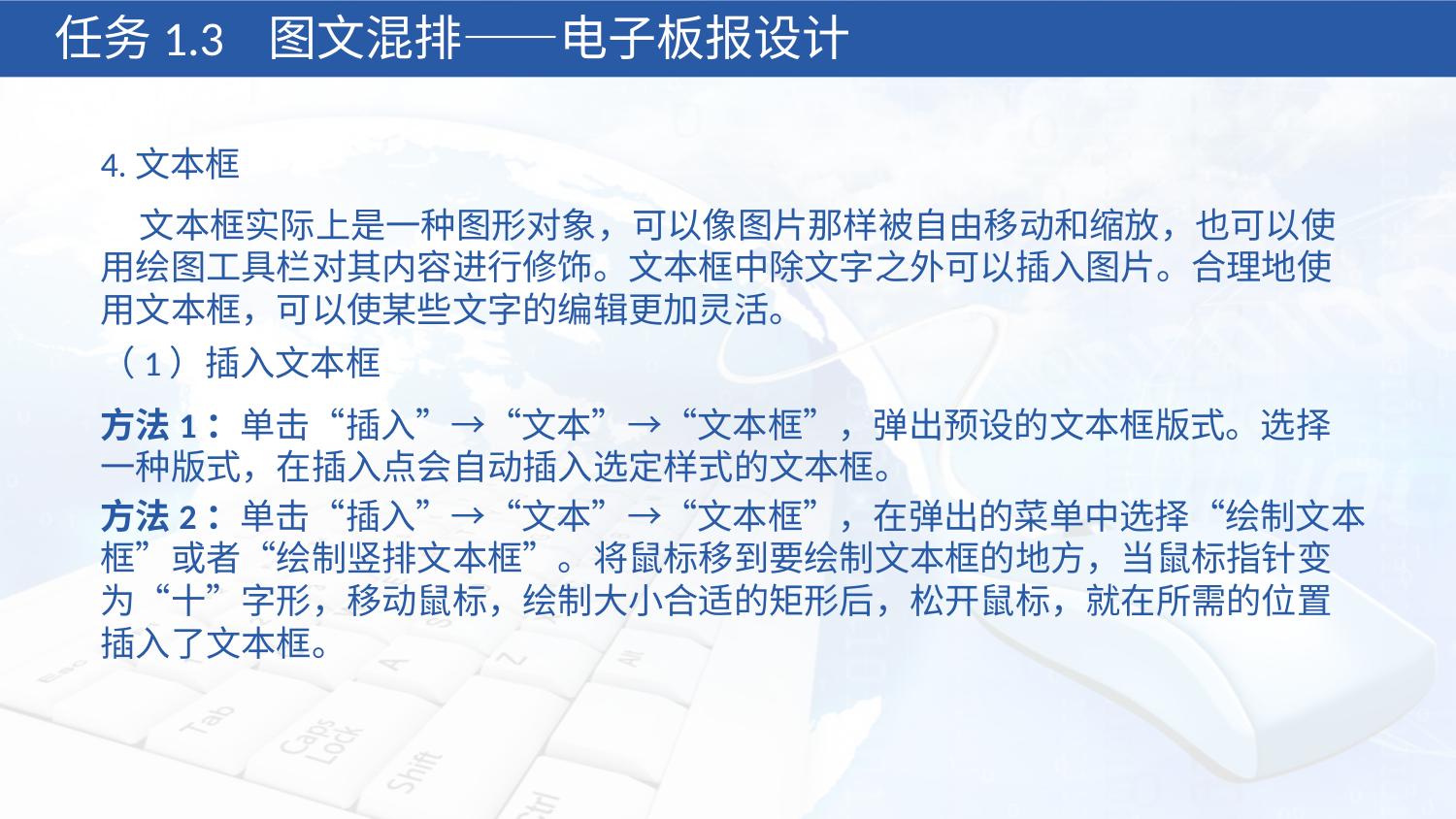

任务1.3   图文混排——电子板报设计
4.文本框
    文本框实际上是一种图形对象，可以像图片那样被自由移动和缩放，也可以使用绘图工具栏对其内容进行修饰。文本框中除文字之外可以插入图片。合理地使用文本框，可以使某些文字的编辑更加灵活。
（1）插入文本框
方法1：单击“插入”→“文本”→“文本框”，弹出预设的文本框版式。选择  一种版式，在插入点会自动插入选定样式的文本框。
方法2：单击“插入”→“文本”→“文本框”，在弹出的菜单中选择“绘制文本框”或者“绘制竖排文本框”。将鼠标移到要绘制文本框的地方，当鼠标指针变为“十”字形，移动鼠标，绘制大小合适的矩形后，松开鼠标，就在所需的位置插入了文本框。